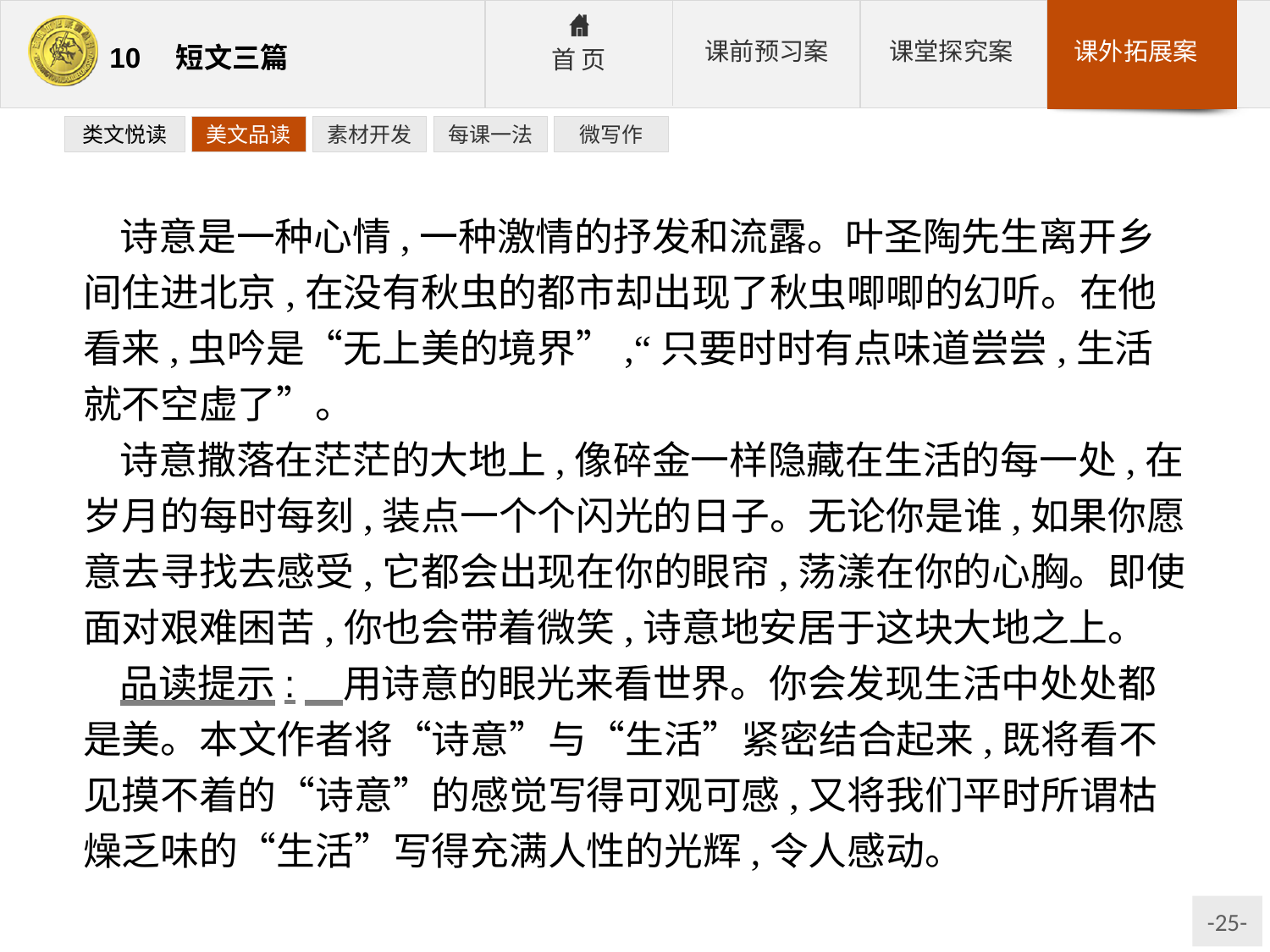

类文悦读
美文品读
素材开发
每课一法
微写作
诗意是一种心情,一种激情的抒发和流露。叶圣陶先生离开乡间住进北京,在没有秋虫的都市却出现了秋虫唧唧的幻听。在他看来,虫吟是“无上美的境界”,“只要时时有点味道尝尝,生活就不空虚了”。
诗意撒落在茫茫的大地上,像碎金一样隐藏在生活的每一处,在岁月的每时每刻,装点一个个闪光的日子。无论你是谁,如果你愿意去寻找去感受,它都会出现在你的眼帘,荡漾在你的心胸。即使面对艰难困苦,你也会带着微笑,诗意地安居于这块大地之上。
品读提示:　用诗意的眼光来看世界。你会发现生活中处处都是美。本文作者将“诗意”与“生活”紧密结合起来,既将看不见摸不着的“诗意”的感觉写得可观可感,又将我们平时所谓枯燥乏味的“生活”写得充满人性的光辉,令人感动。